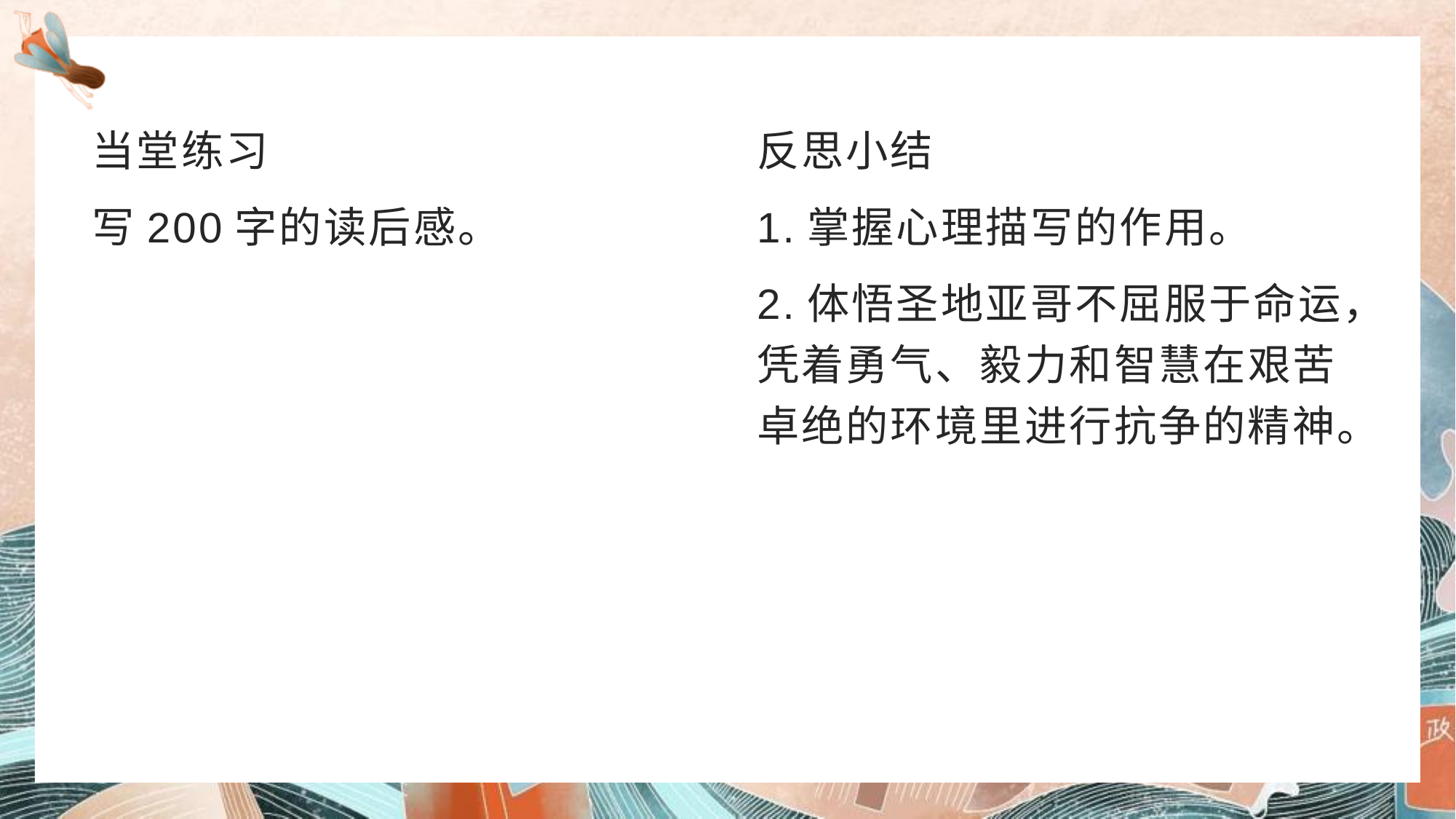

#
当堂练习
写200字的读后感。
反思小结
1.掌握心理描写的作用。
2.体悟圣地亚哥不屈服于命运，凭着勇气、毅力和智慧在艰苦卓绝的环境里进行抗争的精神。